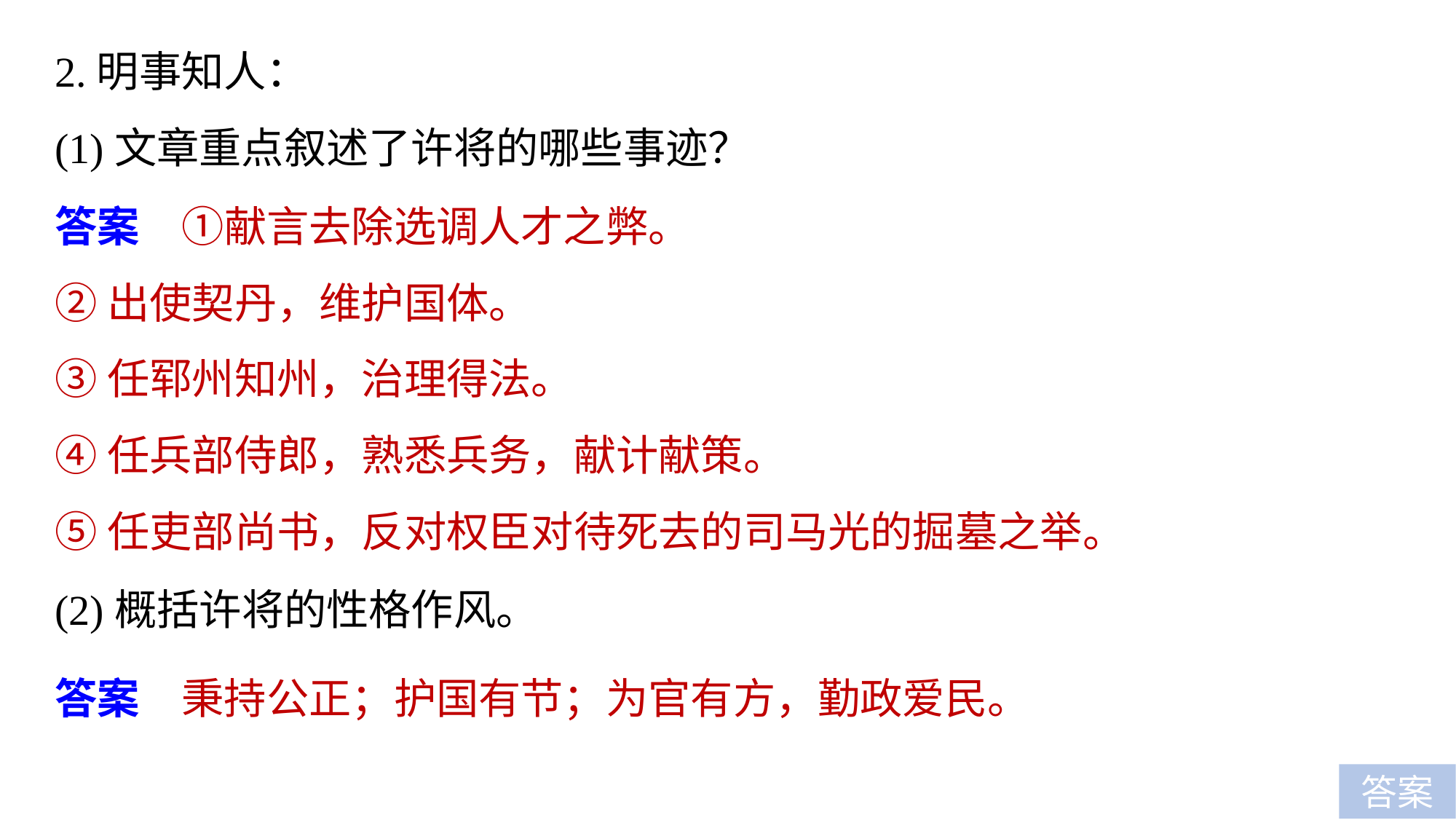

2.明事知人：
(1)文章重点叙述了许将的哪些事迹？
答案　①献言去除选调人才之弊。
②出使契丹，维护国体。
③任郓州知州，治理得法。
④任兵部侍郎，熟悉兵务，献计献策。
⑤任吏部尚书，反对权臣对待死去的司马光的掘墓之举。
(2)概括许将的性格作风。
答案　秉持公正；护国有节；为官有方，勤政爱民。
答案